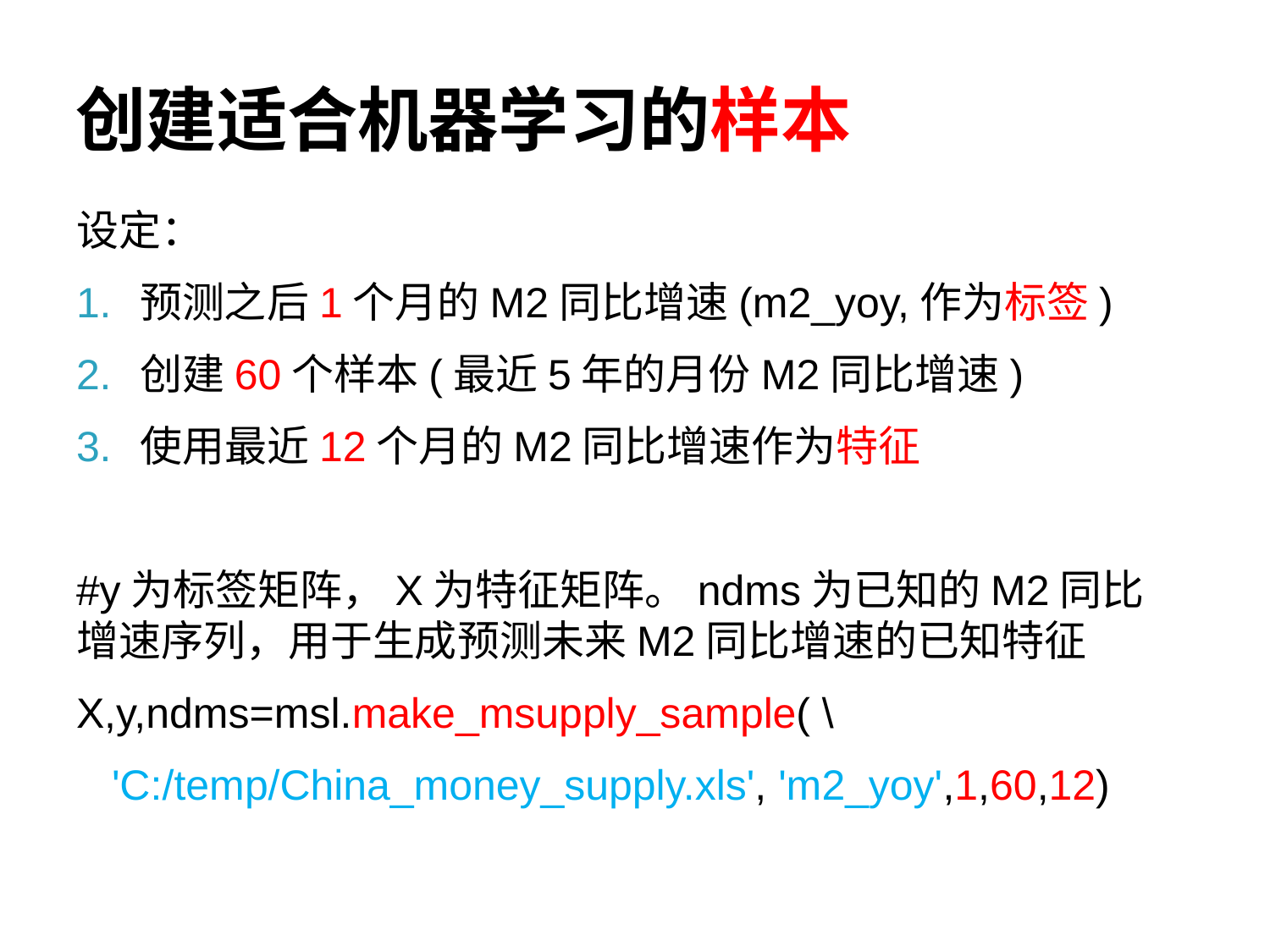

# 创建适合机器学习的样本
设定：
预测之后1个月的M2同比增速(m2_yoy,作为标签)
创建60个样本(最近5年的月份M2同比增速)
使用最近12个月的M2同比增速作为特征

#y为标签矩阵，X为特征矩阵。ndms为已知的M2同比增速序列，用于生成预测未来M2同比增速的已知特征
X,y,ndms=msl.make_msupply_sample( \
   'C:/temp/China_money_supply.xls', 'm2_yoy',1,60,12)